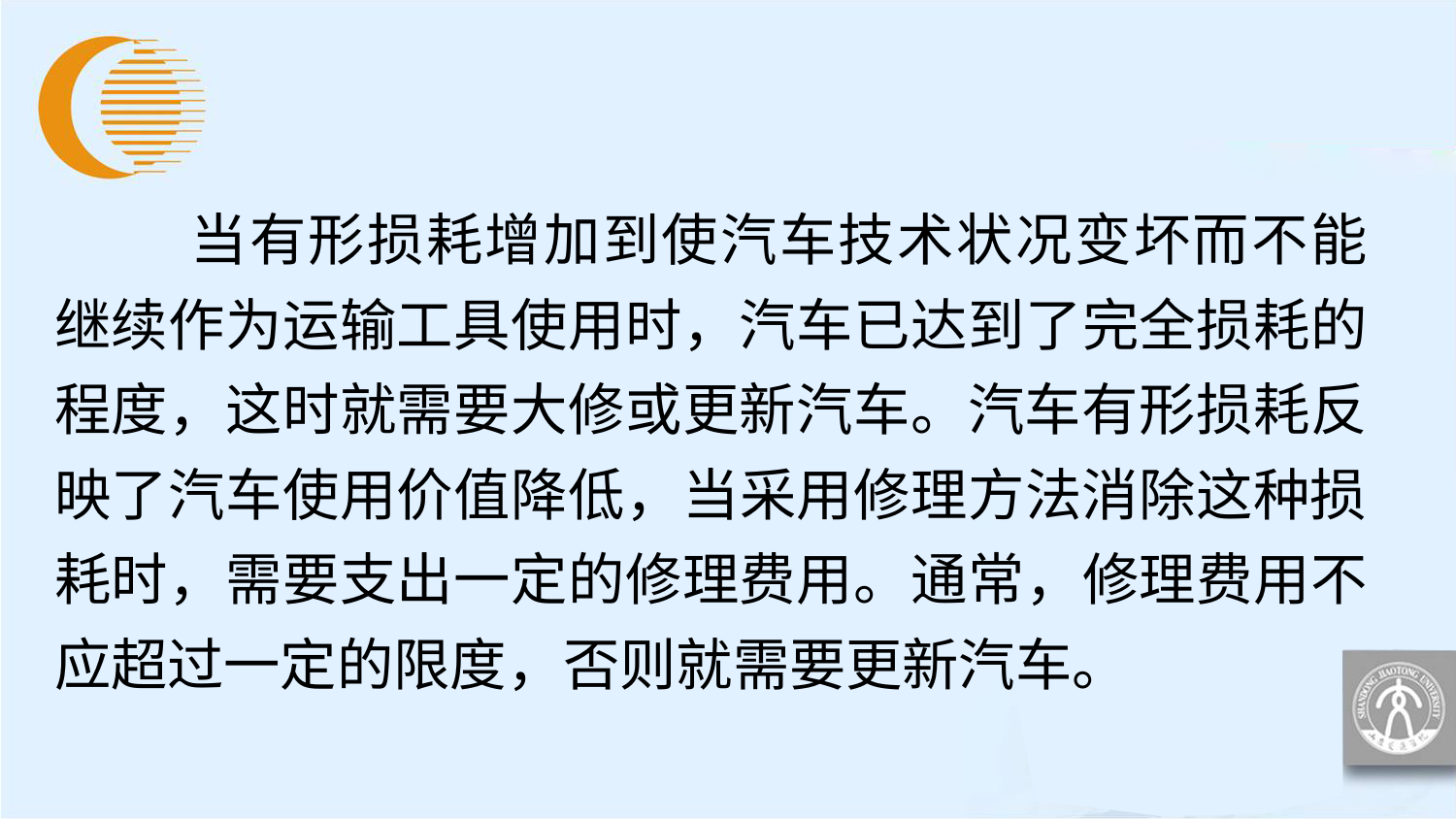

当有形损耗增加到使汽车技术状况变坏而不能继续作为运输工具使用时，汽车已达到了完全损耗的程度，这时就需要大修或更新汽车。汽车有形损耗反映了汽车使用价值降低，当采用修理方法消除这种损耗时，需要支出一定的修理费用。通常，修理费用不应超过一定的限度，否则就需要更新汽车。